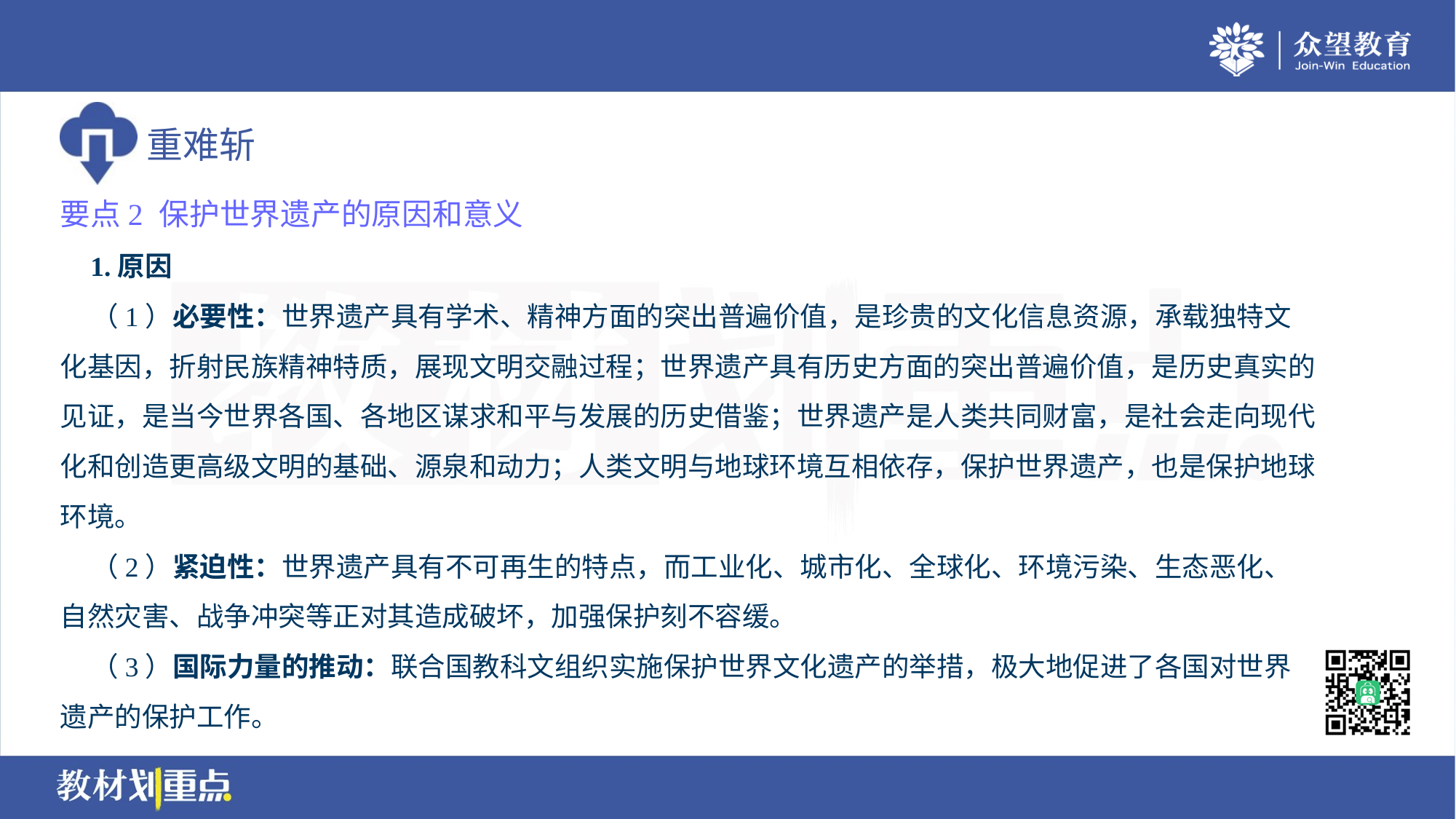

要点2 保护世界遗产的原因和意义
    1.原因
    （1）必要性：世界遗产具有学术、精神方面的突出普遍价值，是珍贵的文化信息资源，承载独特文
化基因，折射民族精神特质，展现文明交融过程；世界遗产具有历史方面的突出普遍价值，是历史真实的
见证，是当今世界各国、各地区谋求和平与发展的历史借鉴；世界遗产是人类共同财富，是社会走向现代
化和创造更高级文明的基础、源泉和动力；人类文明与地球环境互相依存，保护世界遗产，也是保护地球
环境。
    （2）紧迫性：世界遗产具有不可再生的特点，而工业化、城市化、全球化、环境污染、生态恶化、
自然灾害、战争冲突等正对其造成破坏，加强保护刻不容缓。
    （3）国际力量的推动：联合国教科文组织实施保护世界文化遗产的举措，极大地促进了各国对世界
遗产的保护工作。